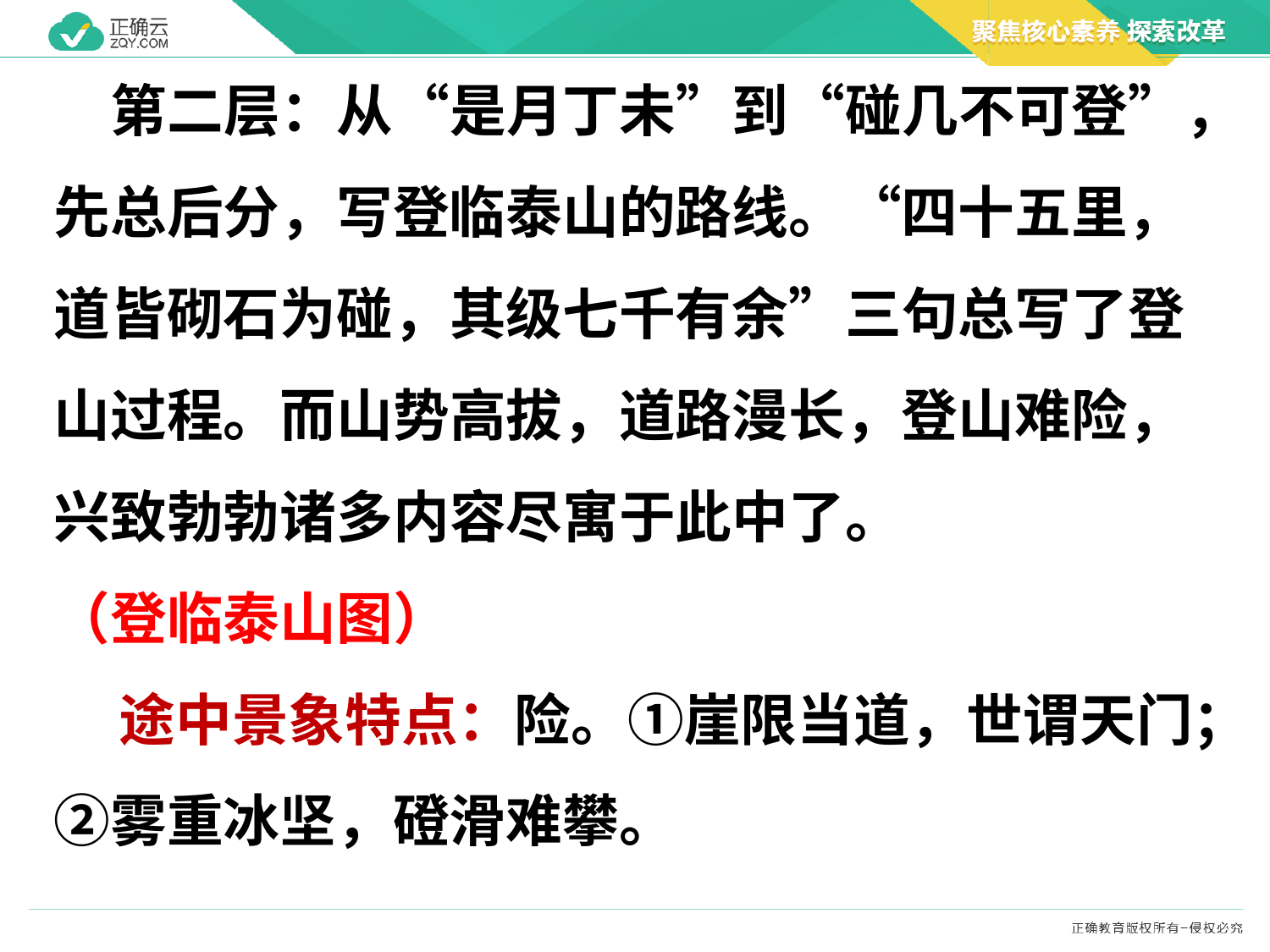

第二层：从“是月丁未”到“碰几不可登”，先总后分，写登临泰山的路线。“四十五里，道皆砌石为碰，其级七千有余”三句总写了登山过程。而山势高拔，道路漫长，登山难险，兴致勃勃诸多内容尽寓于此中了。
（登临泰山图）
    途中景象特点：险。①崖限当道，世谓天门；②雾重冰坚，磴滑难攀。